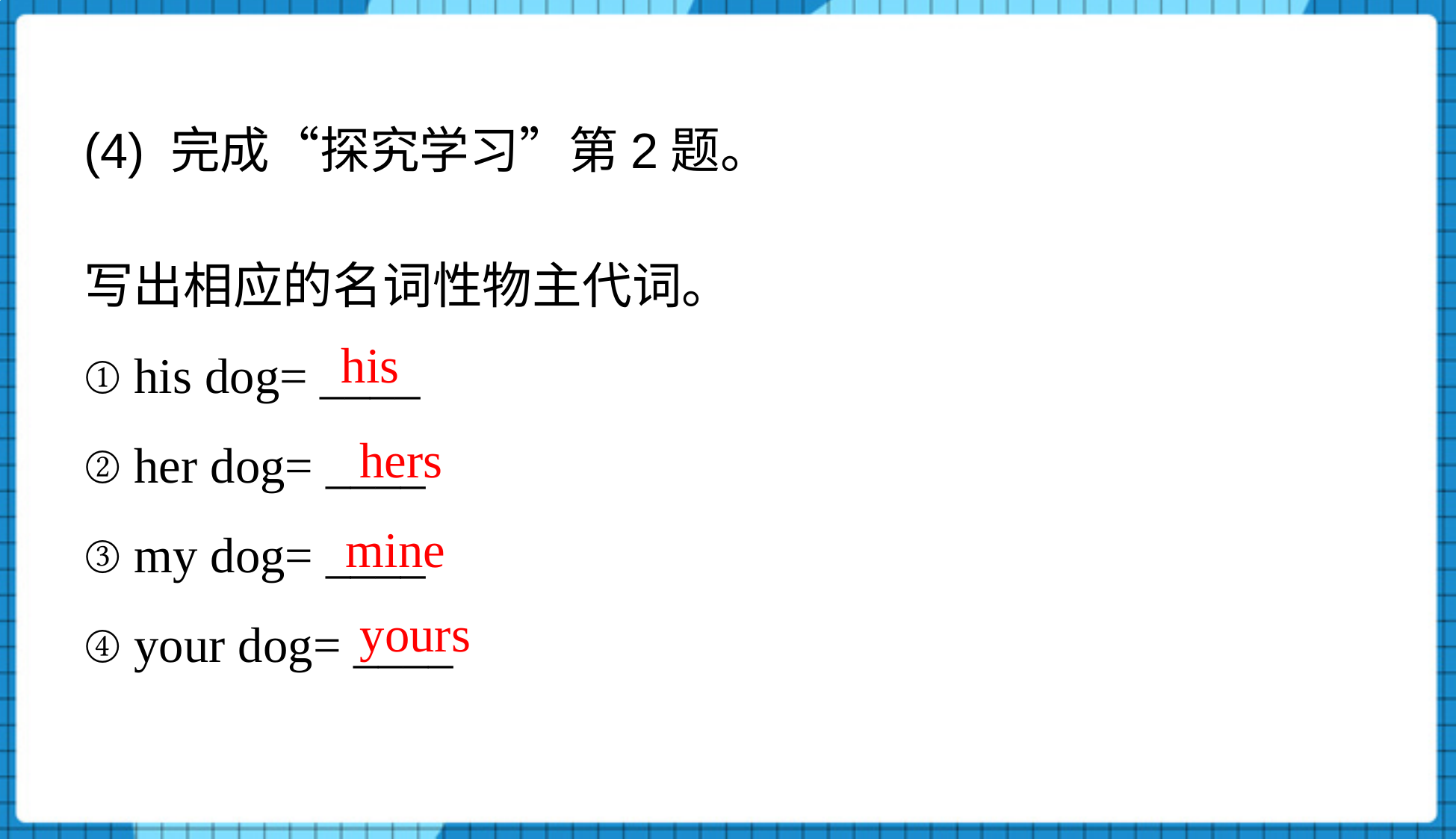

(4) 完成“探究学习”第2题。
写出相应的名词性物主代词。
① his dog= ____
② her dog= ____
③ my dog= ____
④ your dog= ____
his
hers
mine
yours